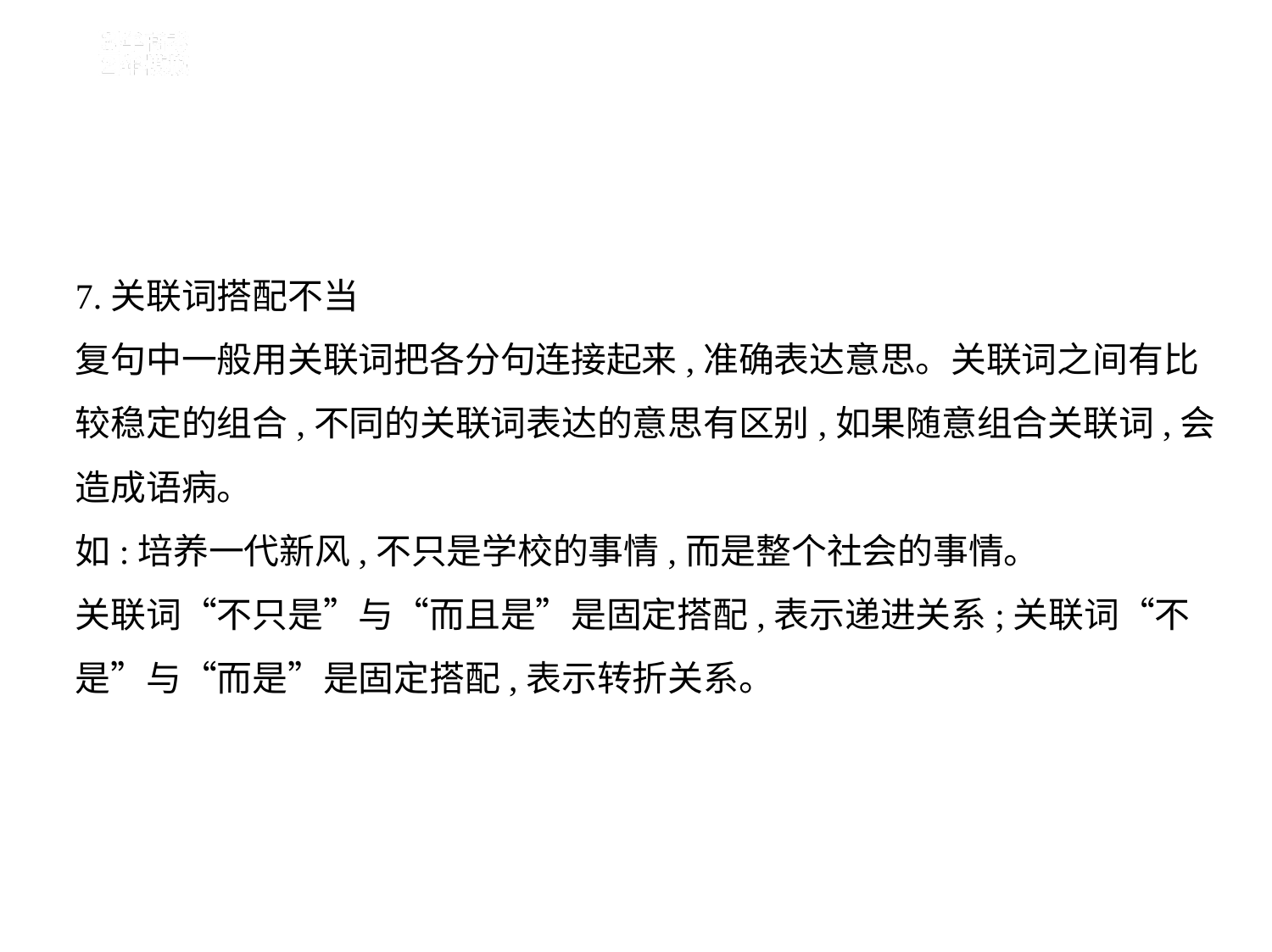

7.关联词搭配不当
复句中一般用关联词把各分句连接起来,准确表达意思。关联词之间有比
较稳定的组合,不同的关联词表达的意思有区别,如果随意组合关联词,会
造成语病。
如:培养一代新风,不只是学校的事情,而是整个社会的事情。
关联词“不只是”与“而且是”是固定搭配,表示递进关系;关联词“不
是”与“而是”是固定搭配,表示转折关系。